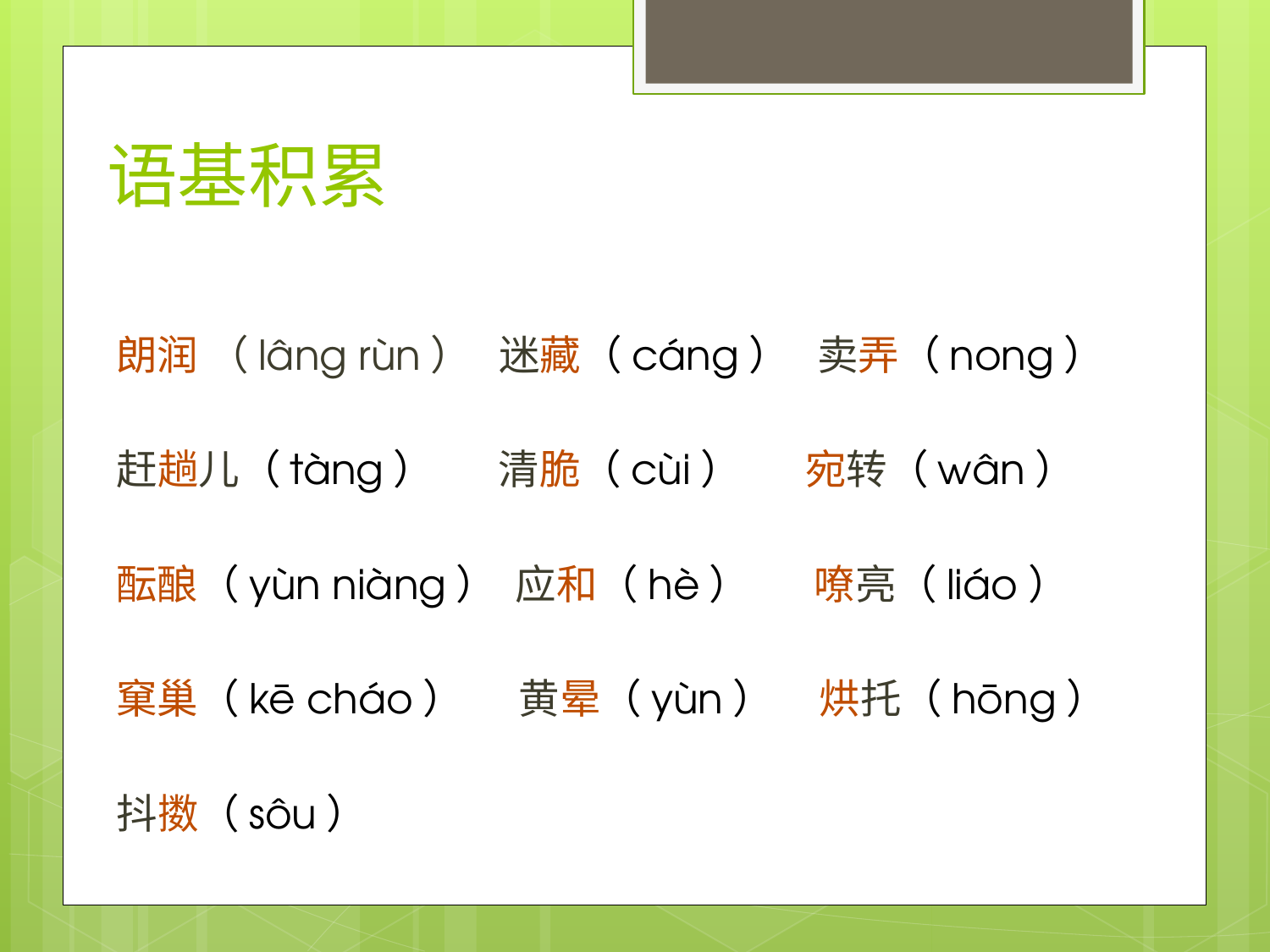

# 语基积累
朗润 （lâng rùn）   迷藏（cáng）   卖弄（nong）

赶趟儿（tàng）       清脆（cùi）       宛转（wân）

酝酿（yùn niàng）  应和（hè）       嘹亮（liáo）

窠巢（kē cháo）      黄晕（yùn）     烘托（hōng）

抖擞（sôu）